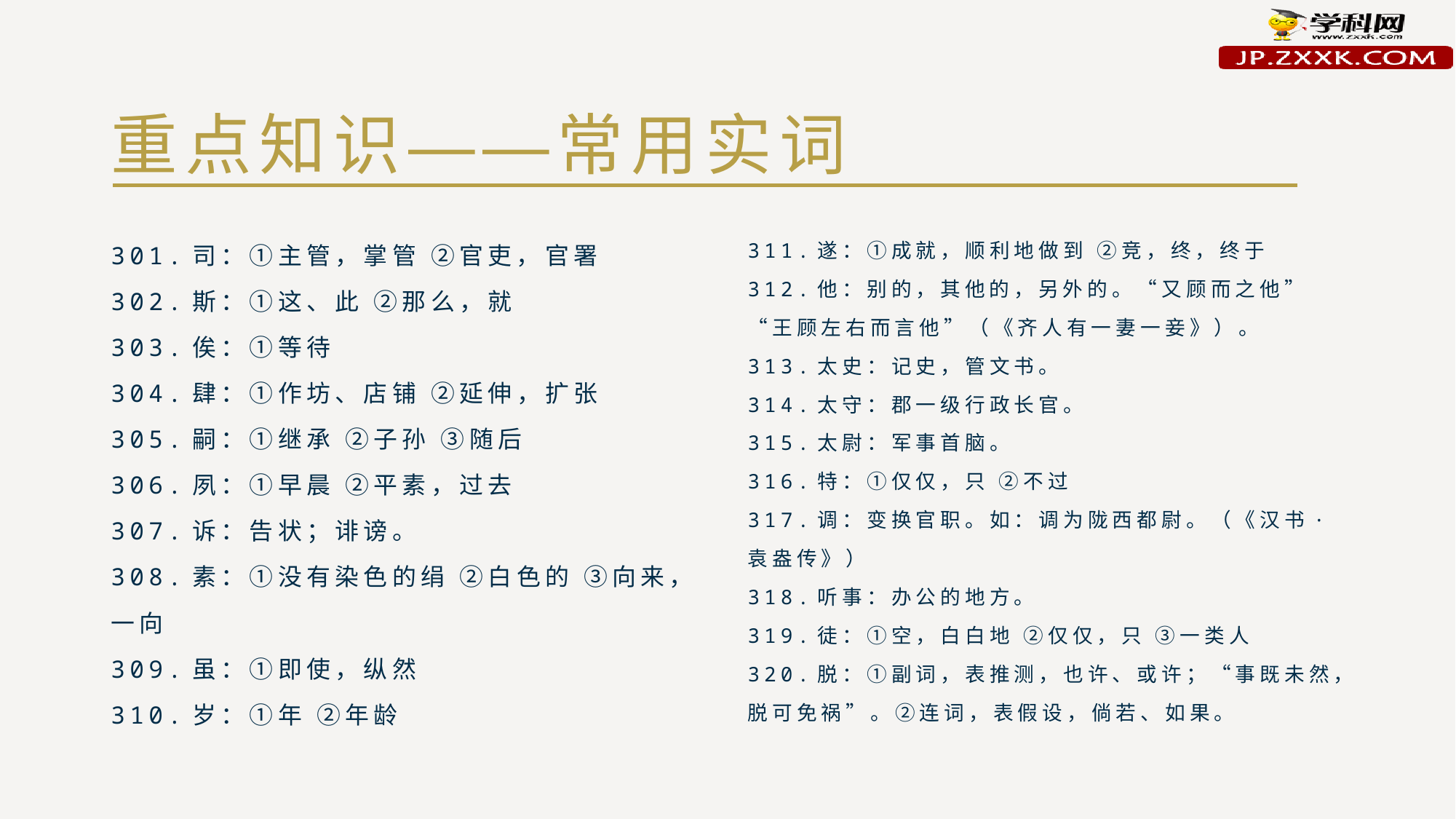

# 重点知识——常用实词
301.司：①主管，掌管 ②官吏，官署
302.斯：①这、此 ②那么，就
303.俟：①等待
304.肆：①作坊、店铺 ②延伸，扩张
305.嗣：①继承 ②子孙 ③随后
306.夙：①早晨 ②平素，过去
307.诉：告状；诽谤。
308.素：①没有染色的绢 ②白色的 ③向来，一向
309.虽：①即使，纵然
310.岁：①年 ②年龄
311.遂：①成就，顺利地做到 ②竞，终，终于
312.他：别的，其他的，另外的。“又顾而之他”“王顾左右而言他”（《齐人有一妻一妾》）。
313.太史：记史，管文书。
314.太守：郡一级行政长官。
315.太尉：军事首脑。
316.特：①仅仅，只 ②不过
317.调：变换官职。如：调为陇西都尉。（《汉书·袁盎传》）
318.听事：办公的地方。
319.徒：①空，白白地 ②仅仅，只 ③一类人
320.脱：①副词，表推测，也许、或许；“事既未然，脱可免祸”。②连词，表假设，倘若、如果。